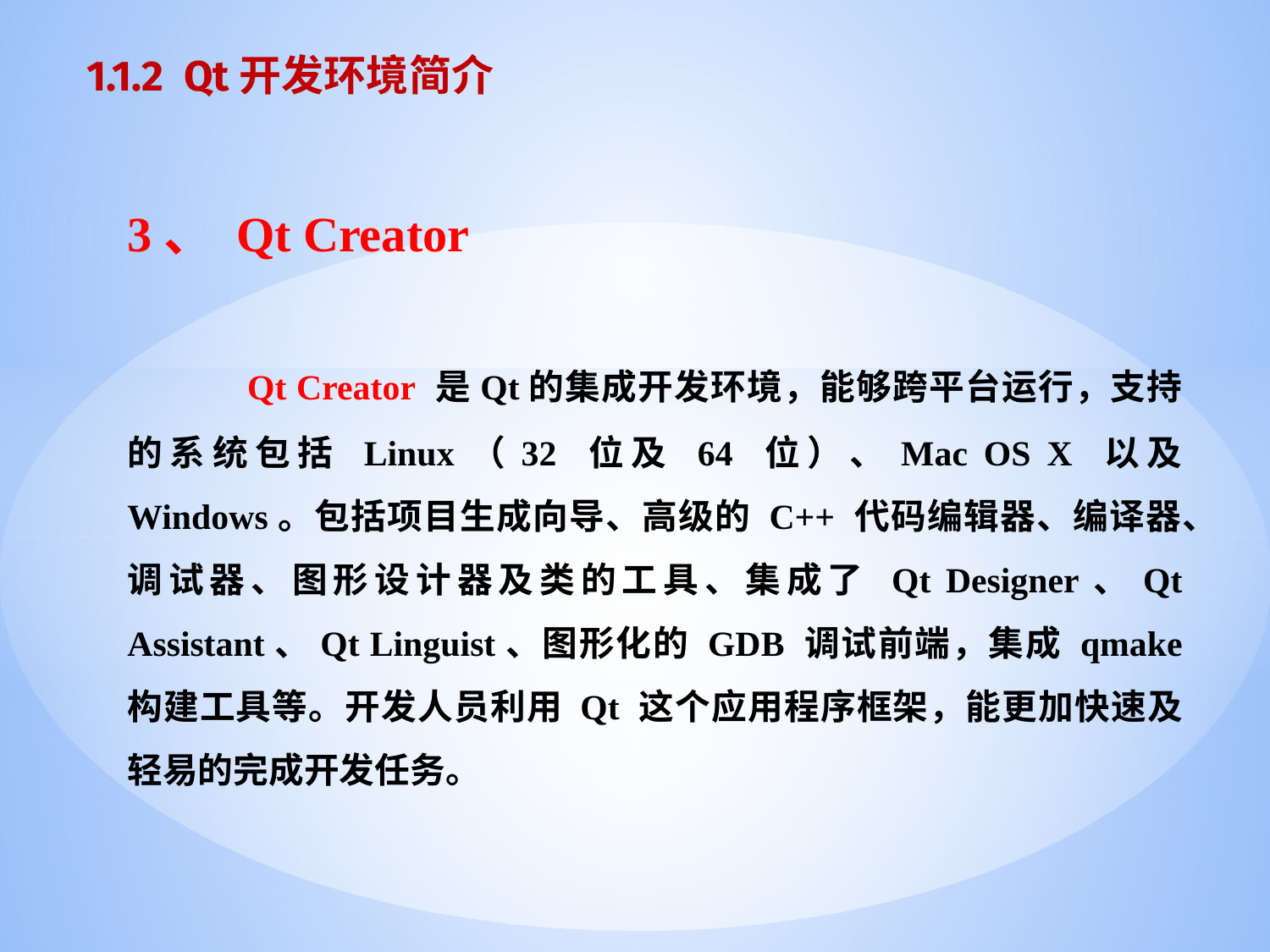

1.1.2  Qt开发环境简介
3、 Qt Creator

         Qt Creator 是Qt的集成开发环境，能够跨平台运行，支持的系统包括 Linux（32 位及 64 位）、Mac OS X 以及 Windows。包括项目生成向导、高级的 C++ 代码编辑器、编译器、调试器、图形设计器及类的工具、集成了 Qt Designer、Qt Assistant、Qt Linguist、图形化的 GDB 调试前端，集成 qmake 构建工具等。开发人员利用 Qt 这个应用程序框架，能更加快速及轻易的完成开发任务。